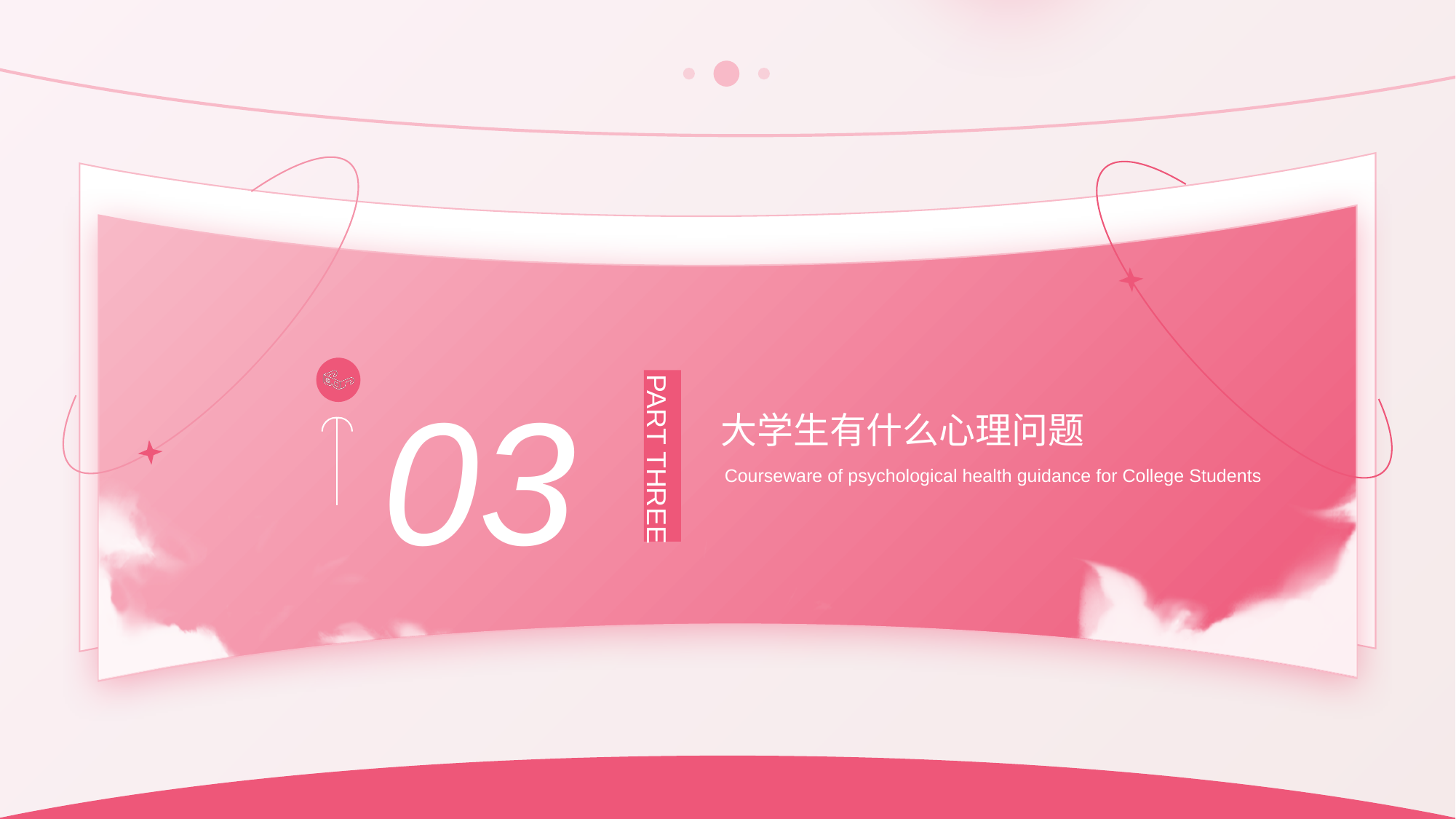

03

PART THREE
大学生有什么心理问题
Courseware of psychological health guidance for College Students